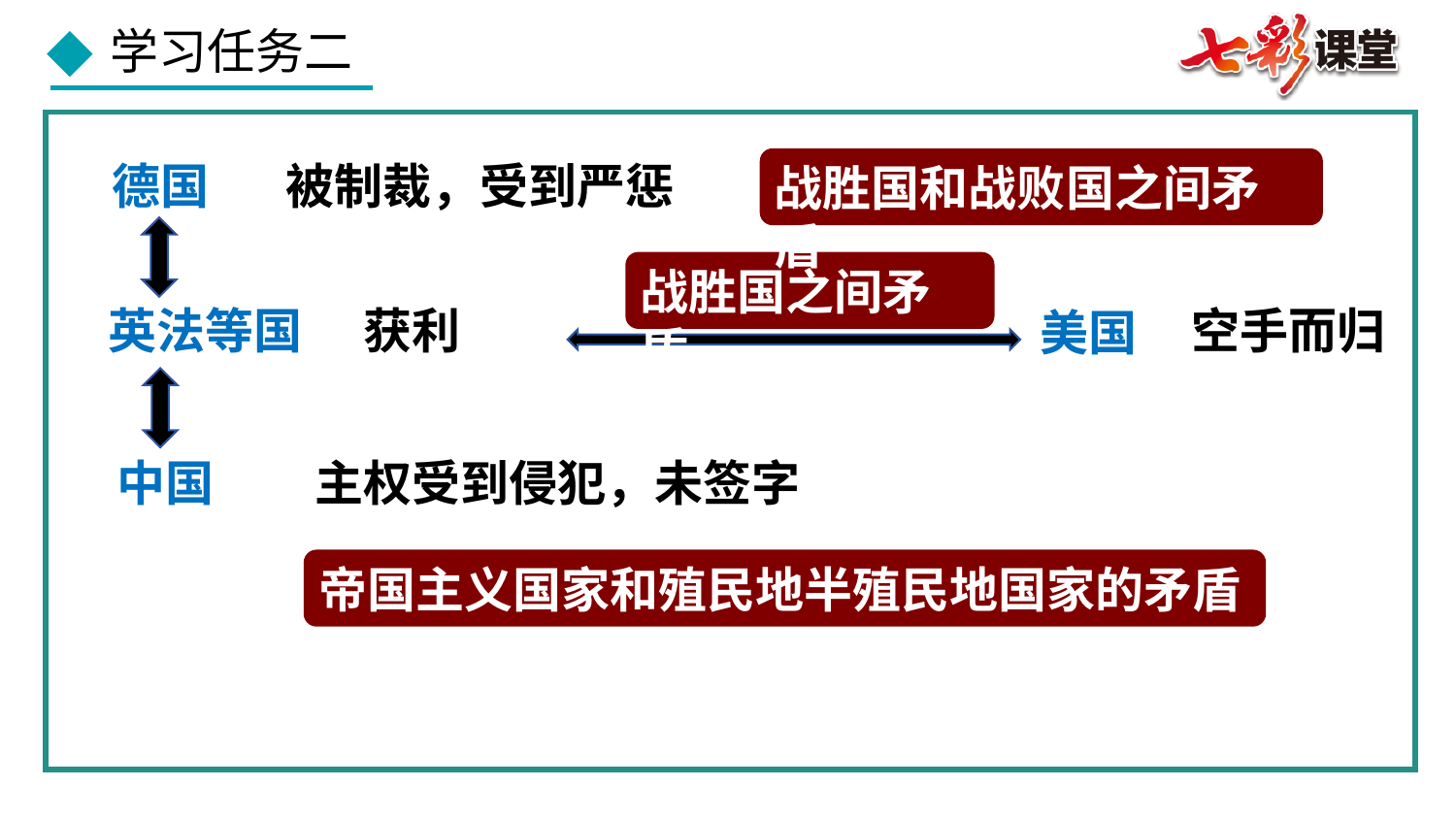

德国       被制裁，受到严惩
战胜国和战败国之间矛盾

战胜国之间矛盾
英法等国
获利
空手而归
美国

中国
主权受到侵犯，未签字
帝国主义国家和殖民地半殖民地国家的矛盾